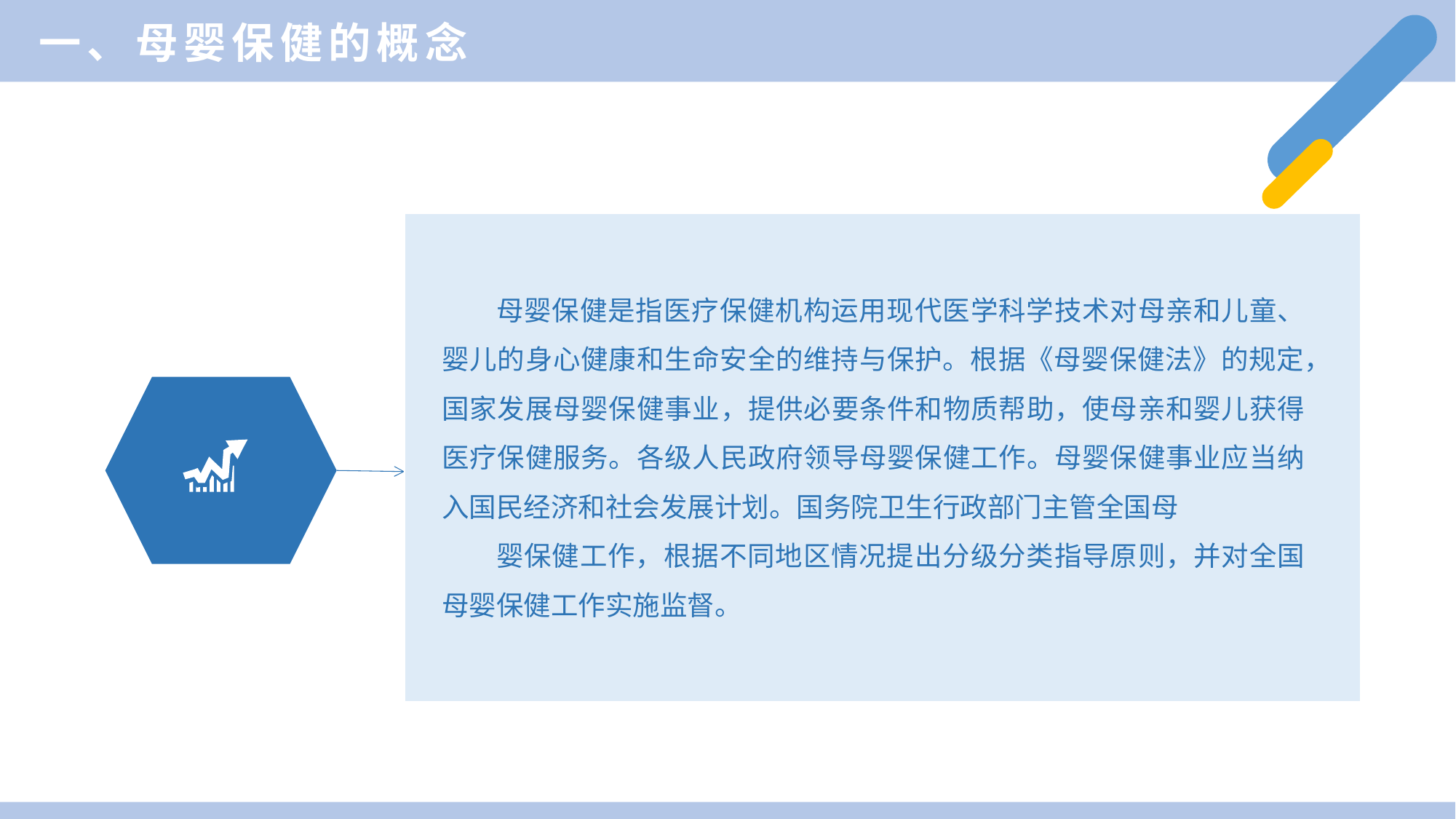

一、母婴保健的概念

母婴保健是指医疗保健机构运用现代医学科学技术对母亲和儿童、婴儿的身心健康和生命安全的维持与保护。根据《母婴保健法》的规定，国家发展母婴保健事业，提供必要条件和物质帮助，使母亲和婴儿获得医疗保健服务。各级人民政府领导母婴保健工作。母婴保健事业应当纳入国民经济和社会发展计划。国务院卫生行政部门主管全国母
婴保健工作，根据不同地区情况提出分级分类指导原则，并对全国母婴保健工作实施监督。